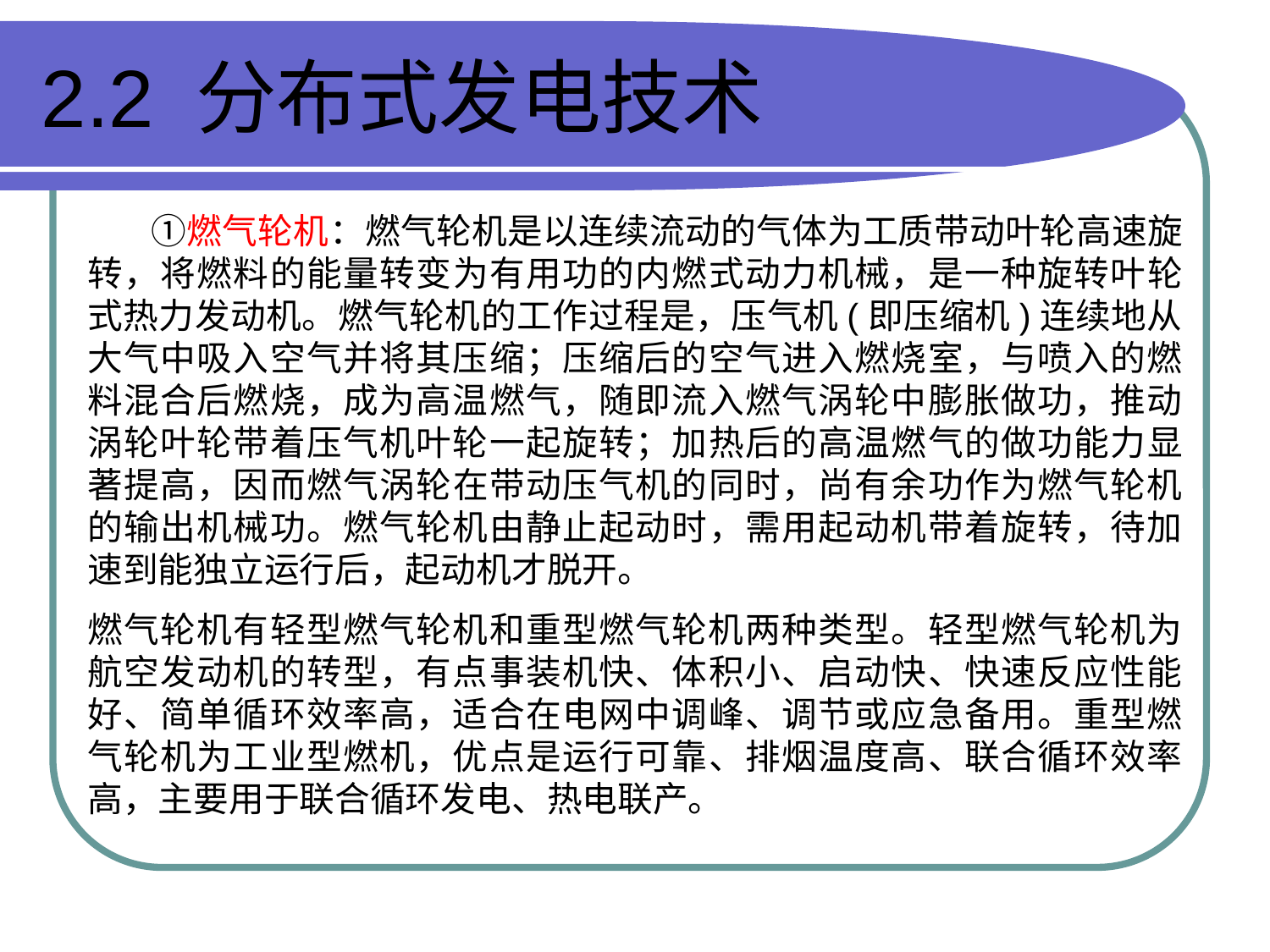

# 2.2 分布式发电技术
　　①燃气轮机：燃气轮机是以连续流动的气体为工质带动叶轮高速旋转，将燃料的能量转变为有用功的内燃式动力机械，是一种旋转叶轮式热力发动机。燃气轮机的工作过程是，压气机(即压缩机)连续地从大气中吸入空气并将其压缩；压缩后的空气进入燃烧室，与喷入的燃料混合后燃烧，成为高温燃气，随即流入燃气涡轮中膨胀做功，推动涡轮叶轮带着压气机叶轮一起旋转；加热后的高温燃气的做功能力显著提高，因而燃气涡轮在带动压气机的同时，尚有余功作为燃气轮机的输出机械功。燃气轮机由静止起动时，需用起动机带着旋转，待加速到能独立运行后，起动机才脱开。
燃气轮机有轻型燃气轮机和重型燃气轮机两种类型。轻型燃气轮机为航空发动机的转型，有点事装机快、体积小、启动快、快速反应性能好、简单循环效率高，适合在电网中调峰、调节或应急备用。重型燃气轮机为工业型燃机，优点是运行可靠、排烟温度高、联合循环效率高，主要用于联合循环发电、热电联产。
13